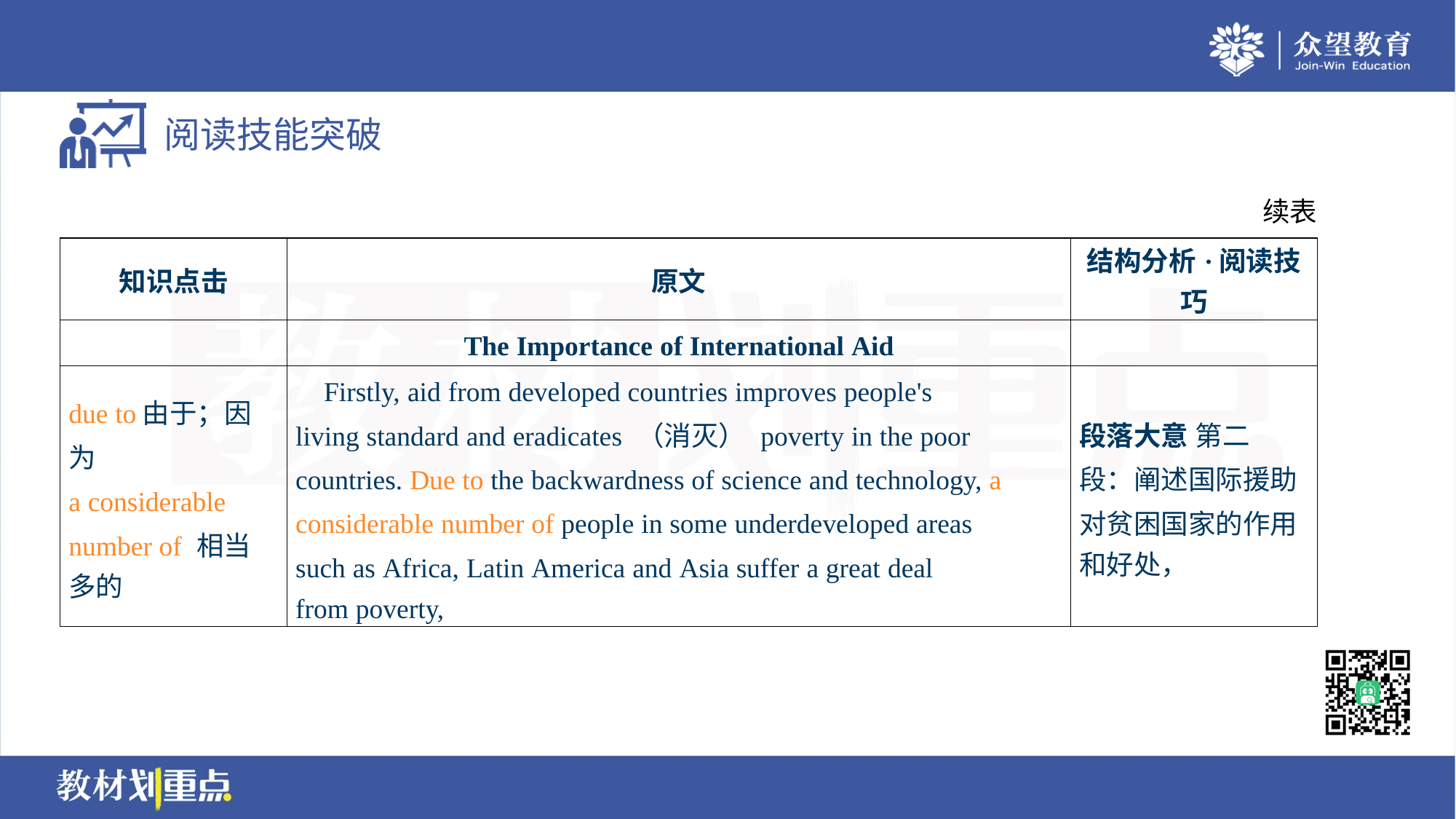

续表
| 知识点击 | 原文 | 结构分析·阅读技巧 |
| --- | --- | --- |
|  | The Importance of International Aid |  |
| due to由于；因 为 a considerable number of 相当 多的 | Firstly, aid from developed countries improves people's living standard and eradicates （消灭） poverty in the poor countries. Due to the backwardness of science and technology, a considerable number of people in some underdeveloped areas such as Africa, Latin America and Asia suffer a great deal from poverty, | 段落大意 第二 段：阐述国际援助 对贫困国家的作用 和好处， |